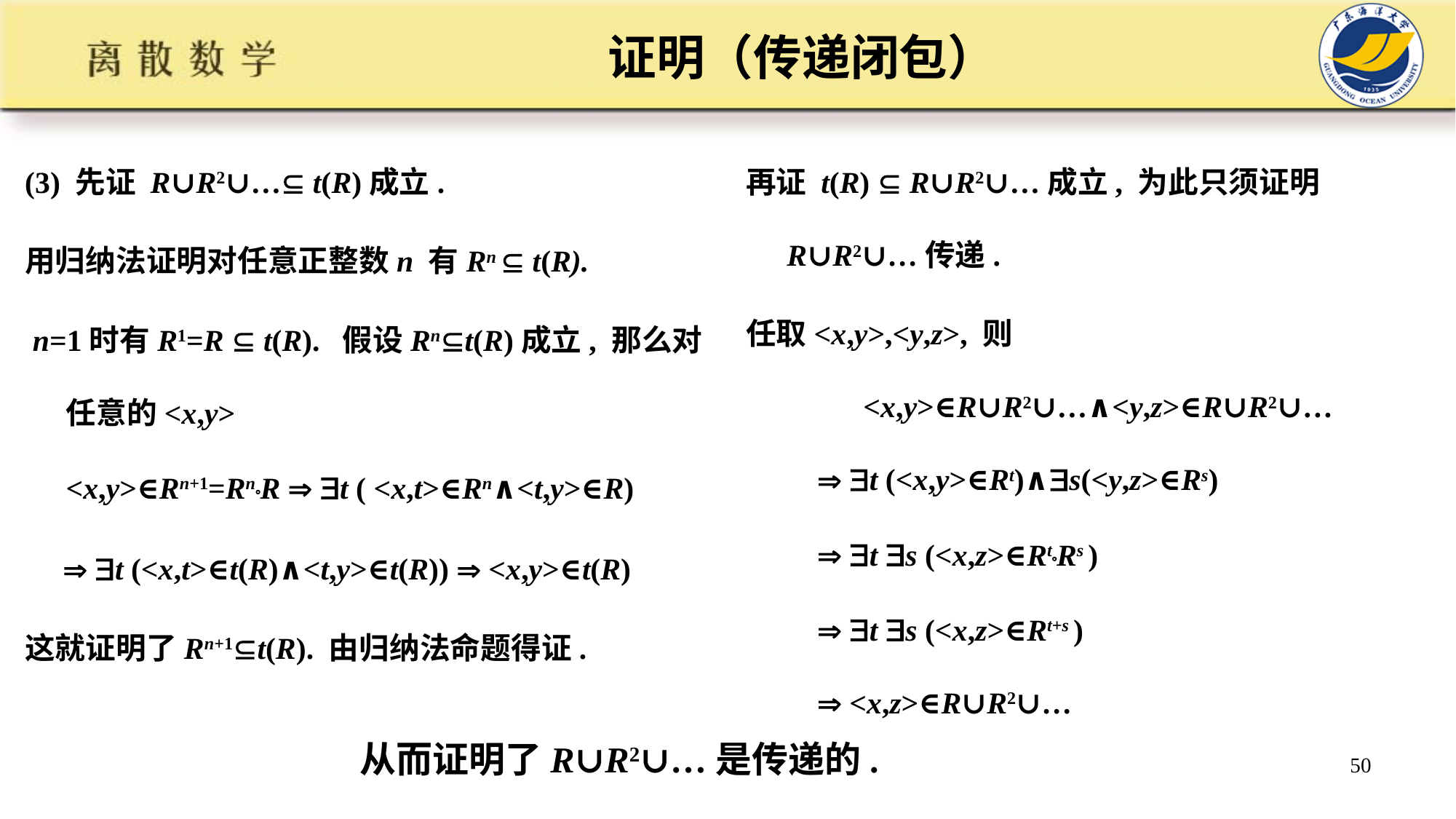

# 证明（传递闭包）
(3) 先证 R∪R2∪…⊆ t(R)成立.
用归纳法证明对任意正整数n 有Rn ⊆ t(R).
 n=1时有R1=R ⊆ t(R).  假设Rn⊆t(R)成立, 那么对任意的<x,y>
<x,y>∈Rn+1=Rn°R ⇒ ∃t ( <x,t>∈Rn∧<t,y>∈R)
     ⇒ ∃t (<x,t>∈t(R)∧<t,y>∈t(R)) ⇒ <x,y>∈t(R)
这就证明了Rn+1⊆t(R). 由归纳法命题得证.
再证 t(R) ⊆ R∪R2∪…成立, 为此只须证明R∪R2∪…传递.
任取<x,y>,<y,z>, 则
          <x,y>∈R∪R2∪…∧<y,z>∈R∪R2∪…
    ⇒ ∃t (<x,y>∈Rt)∧∃s(<y,z>∈Rs)
    ⇒ ∃t ∃s (<x,z>∈Rt°Rs )
    ⇒ ∃t ∃s (<x,z>∈Rt+s )
    ⇒ <x,z>∈R∪R2∪…
从而证明了R∪R2∪…是传递的.
50